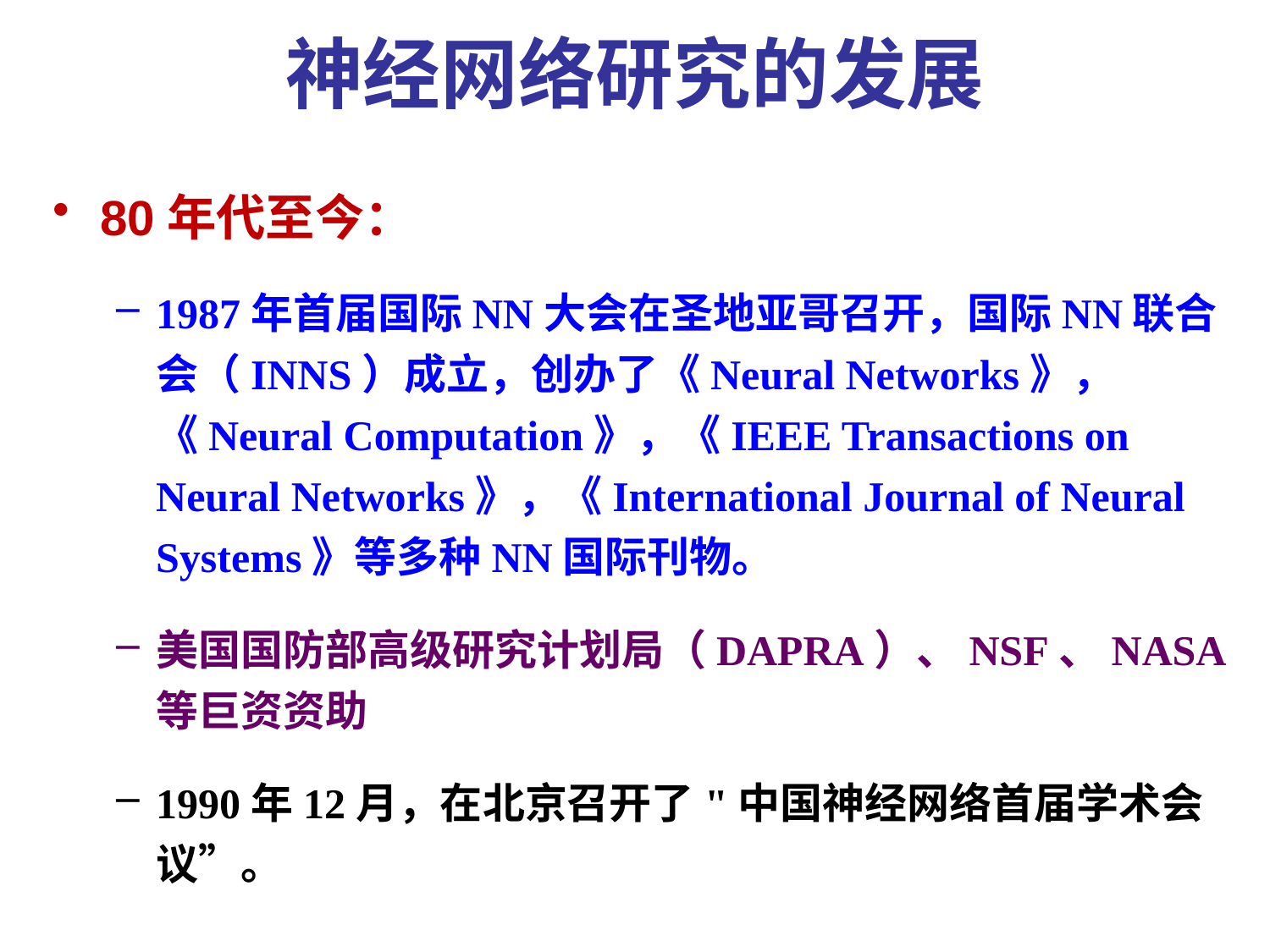

神经网络研究的发展
80年代至今：
1987年首届国际NN大会在圣地亚哥召开，国际NN联合会（INNS）成立，创办了《Neural Networks》，《Neural Computation》，《IEEE Transactions on Neural Networks》，《International Journal of Neural Systems》等多种NN国际刊物。
美国国防部高级研究计划局（DAPRA）、NSF、NASA等巨资资助
1990年12月，在北京召开了"中国神经网络首届学术会议”。